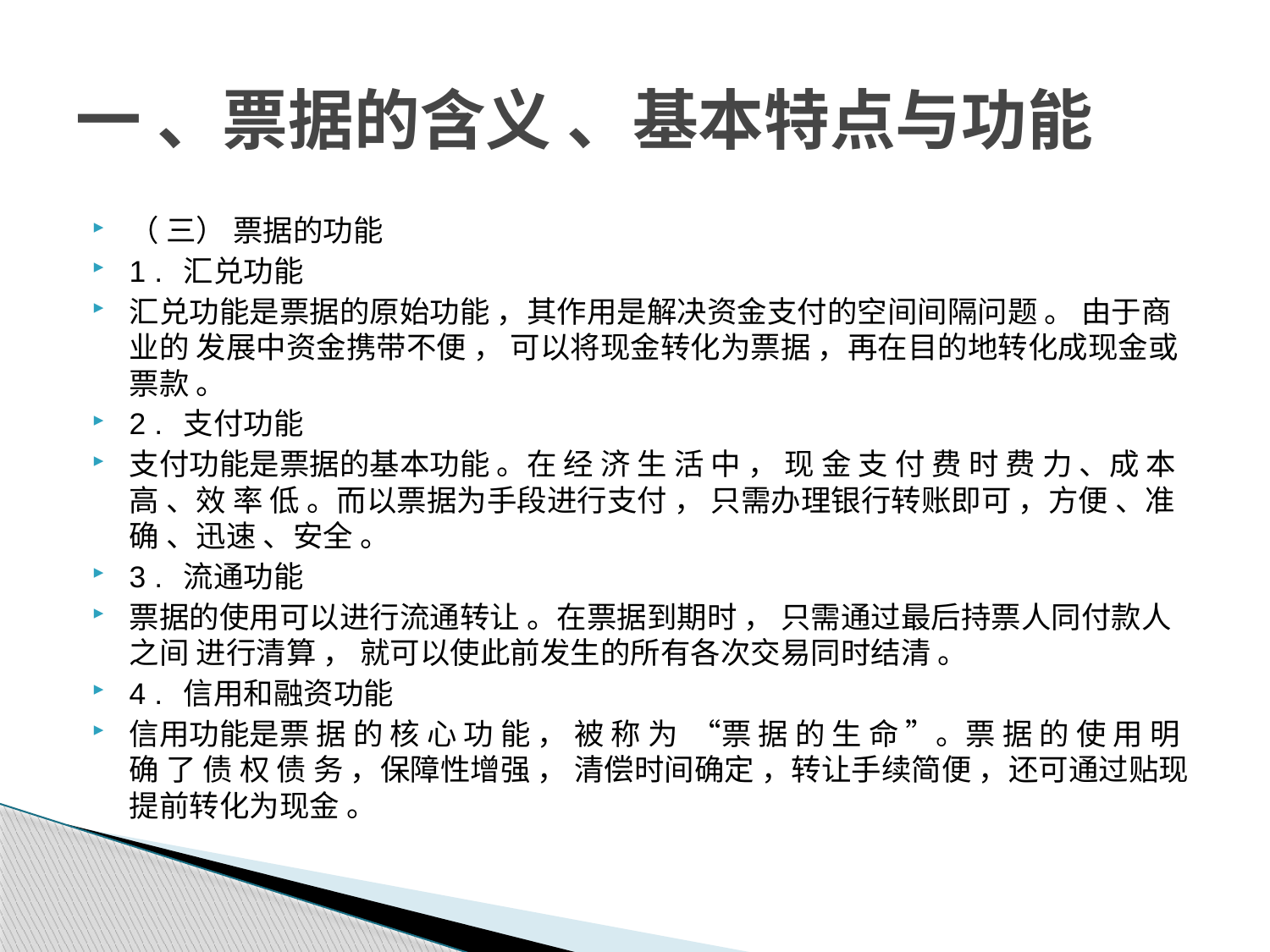

# 一 、票据的含义 、基本特点与功能
（ 三） 票据的功能
1 .  汇兑功能
汇兑功能是票据的原始功能 ，其作用是解决资金支付的空间间隔问题 。 由于商业的 发展中资金携带不便 ， 可以将现金转化为票据 ，再在目的地转化成现金或票款 。
2 .  支付功能
支付功能是票据的基本功能 。在 经 济 生 活 中 ， 现 金 支 付 费 时 费 力 、成 本 高 、效 率 低 。而以票据为手段进行支付 ， 只需办理银行转账即可 ，方便 、准确 、迅速 、安全 。
3 .  流通功能
票据的使用可以进行流通转让 。在票据到期时 ， 只需通过最后持票人同付款人之间 进行清算 ， 就可以使此前发生的所有各次交易同时结清 。
4 .  信用和融资功能
信用功能是票 据 的 核 心 功 能 ， 被 称 为  “票 据 的 生 命 ”。票 据 的 使 用 明 确 了 债 权 债 务 ，保障性增强 ， 清偿时间确定 ，转让手续简便 ，还可通过贴现提前转化为现金 。